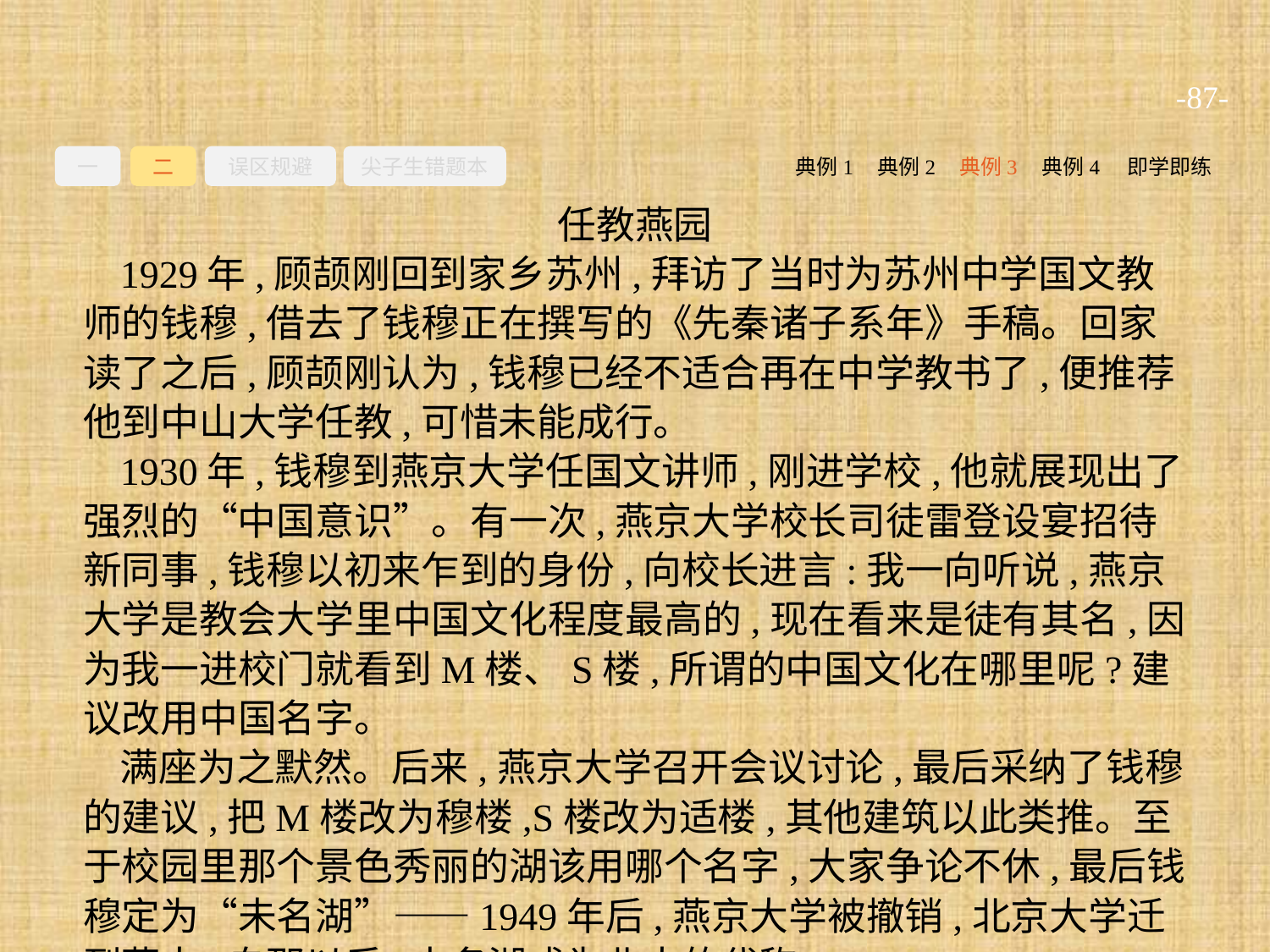

-87-
一
二
误区规避
尖子生错题本
典例2
典例3
典例4
即学即练
典例1
任教燕园
1929年,顾颉刚回到家乡苏州,拜访了当时为苏州中学国文教师的钱穆,借去了钱穆正在撰写的《先秦诸子系年》手稿。回家读了之后,顾颉刚认为,钱穆已经不适合再在中学教书了,便推荐他到中山大学任教,可惜未能成行。
1930年,钱穆到燕京大学任国文讲师,刚进学校,他就展现出了强烈的“中国意识”。有一次,燕京大学校长司徒雷登设宴招待新同事,钱穆以初来乍到的身份,向校长进言:我一向听说,燕京大学是教会大学里中国文化程度最高的,现在看来是徒有其名,因为我一进校门就看到M楼、S楼,所谓的中国文化在哪里呢?建议改用中国名字。
满座为之默然。后来,燕京大学召开会议讨论,最后采纳了钱穆的建议,把M楼改为穆楼,S楼改为适楼,其他建筑以此类推。至于校园里那个景色秀丽的湖该用哪个名字,大家争论不休,最后钱穆定为“未名湖”——1949年后,燕京大学被撤销,北京大学迁到燕大,自那以后,未名湖成为北大的代称。